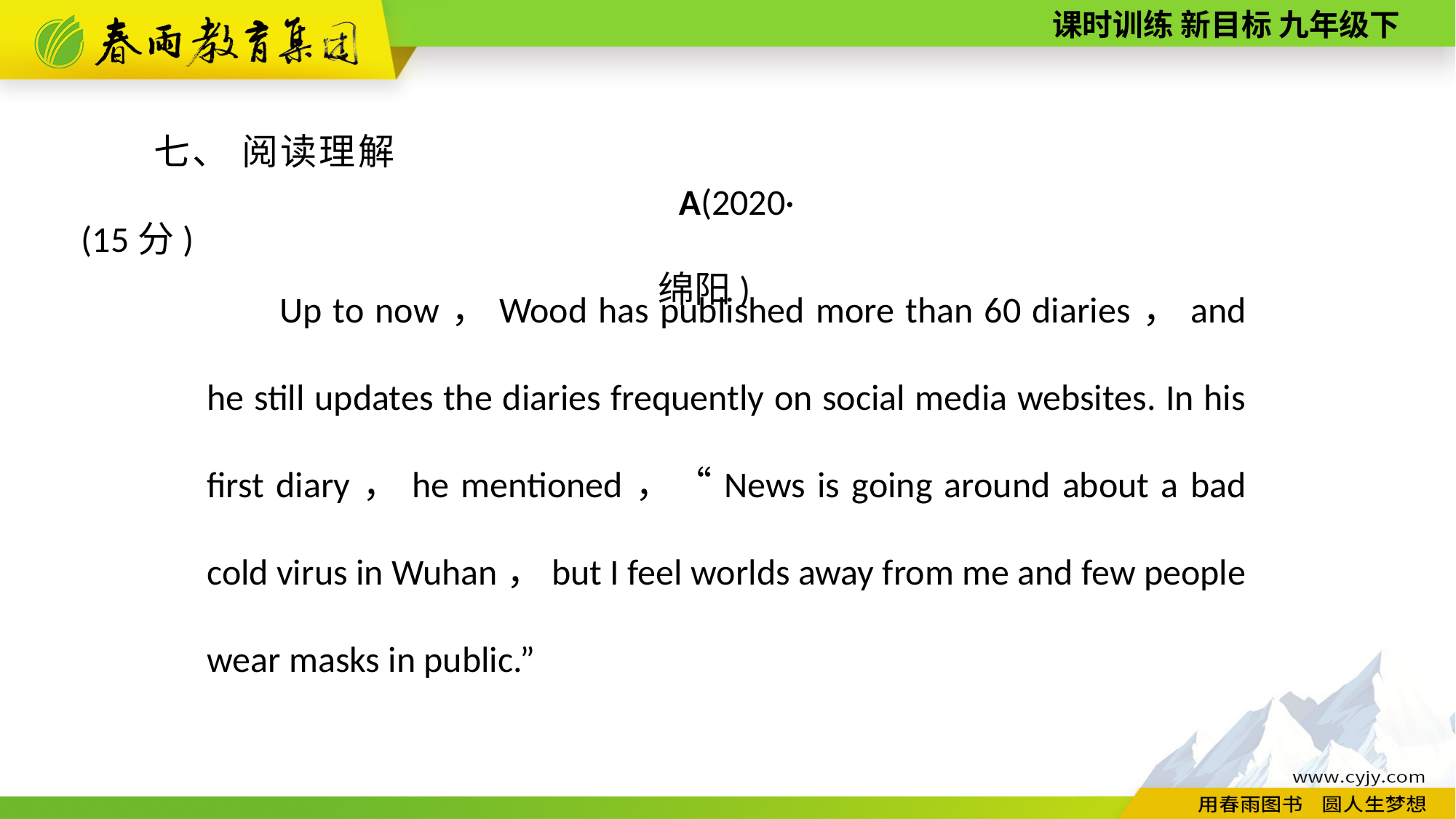

七、 阅读理解(15分)
A(2020·绵阳)
Up to now，Wood has published more than 60 diaries，and he still updates the diaries frequently on social media websites. In his first diary，he mentioned，“News is going around about a bad cold virus in Wuhan，but I feel worlds away from me and few people wear masks in public.”